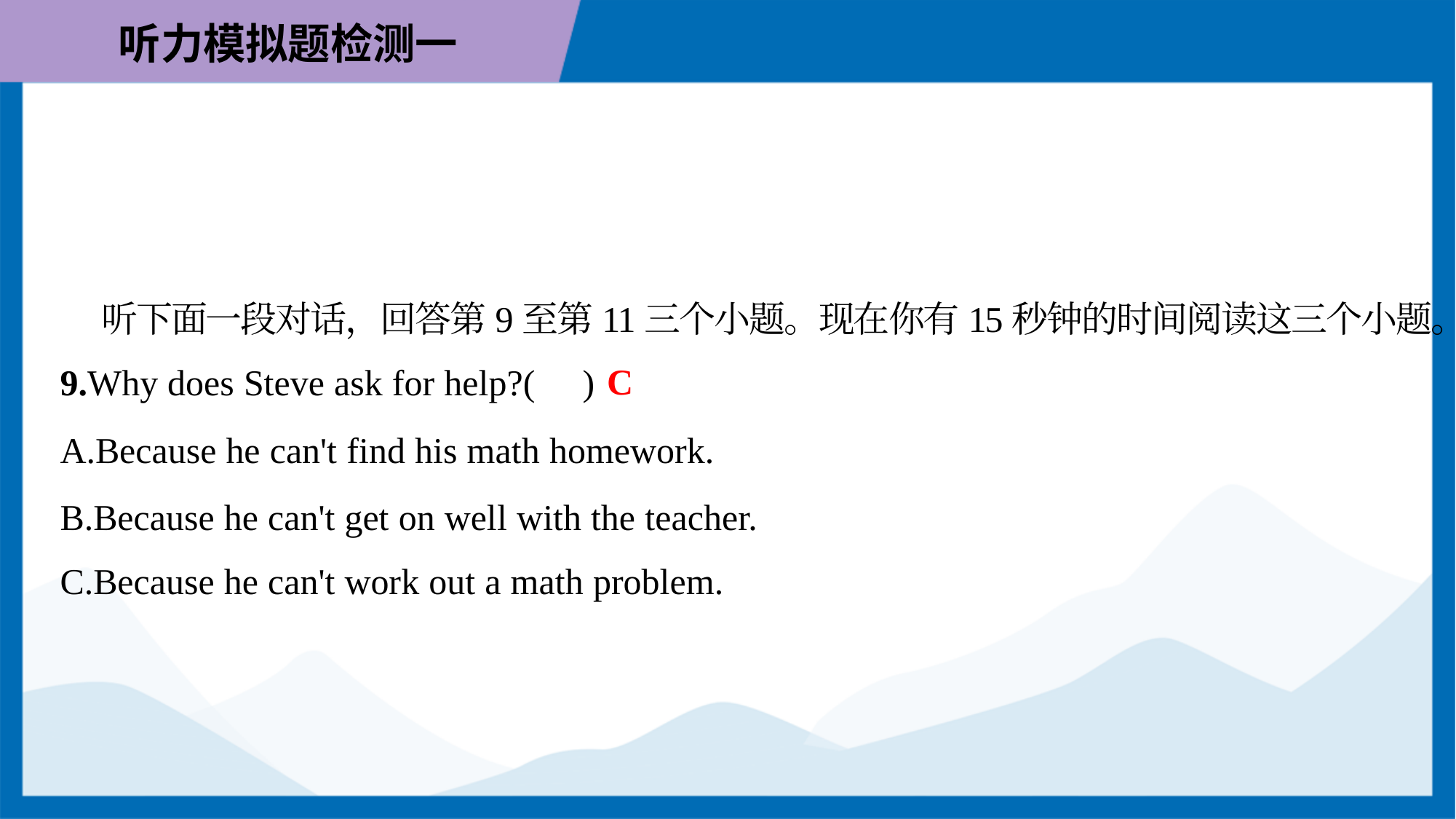

听下面一段对话，回答第9至第11三个小题。现在你有15秒钟的时间阅读这三个小题。
C
9.Why does Steve ask for help?(     )
A.Because he can't find his math homework.
B.Because he can't get on well with the teacher.
C.Because he can't work out a math problem.